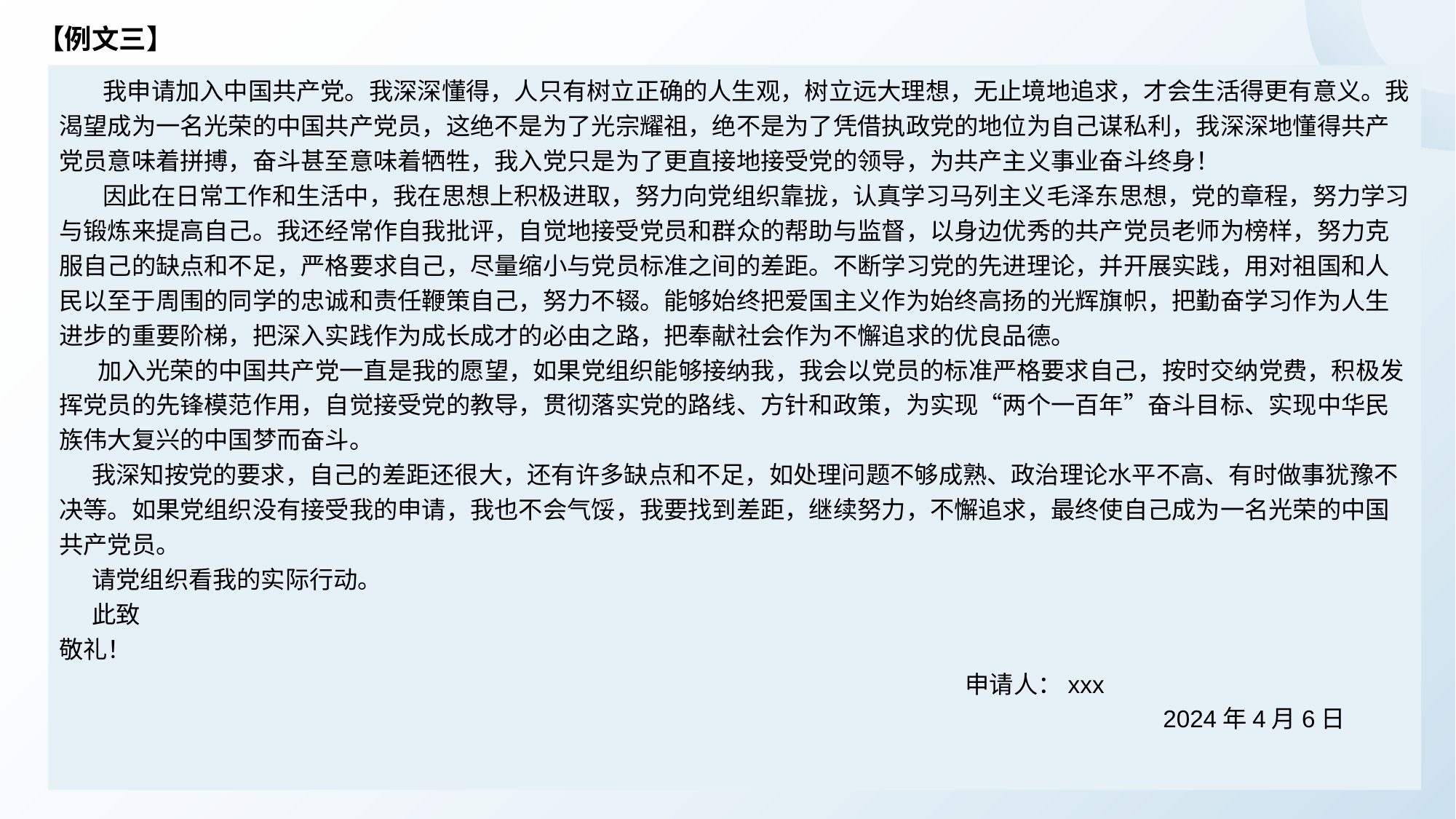

【例文三】
       我申请加入中国共产党。我深深懂得，人只有树立正确的人生观，树立远大理想，无止境地追求，才会生活得更有意义。我渴望成为一名光荣的中国共产党员，这绝不是为了光宗耀祖，绝不是为了凭借执政党的地位为自己谋私利，我深深地懂得共产党员意味着拼搏，奋斗甚至意味着牺牲，我入党只是为了更直接地接受党的领导，为共产主义事业奋斗终身！
       因此在日常工作和生活中，我在思想上积极进取，努力向党组织靠拢，认真学习马列主义毛泽东思想，党的章程，努力学习与锻炼来提高自己。我还经常作自我批评，自觉地接受党员和群众的帮助与监督，以身边优秀的共产党员老师为榜样，努力克服自己的缺点和不足，严格要求自己，尽量缩小与党员标准之间的差距。不断学习党的先进理论，并开展实践，用对祖国和人民以至于周围的同学的忠诚和责任鞭策自己，努力不辍。能够始终把爱国主义作为始终高扬的光辉旗帜，把勤奋学习作为人生进步的重要阶梯，把深入实践作为成长成才的必由之路，把奉献社会作为不懈追求的优良品德。
      加入光荣的中国共产党一直是我的愿望，如果党组织能够接纳我，我会以党员的标准严格要求自己，按时交纳党费，积极发挥党员的先锋模范作用，自觉接受党的教导，贯彻落实党的路线、方针和政策，为实现“两个一百年”奋斗目标、实现中华民族伟大复兴的中国梦而奋斗。
      我深知按党的要求，自己的差距还很大，还有许多缺点和不足，如处理问题不够成熟、政治理论水平不高、有时做事犹豫不决等。如果党组织没有接受我的申请，我也不会气馁，我要找到差距，继续努力，不懈追求，最终使自己成为一名光荣的中国共产党员。
      请党组织看我的实际行动。
     此致
敬礼！
                                                                                                                                                                     申请人：xxx
                                                                                                                                                                    2024年4月6日